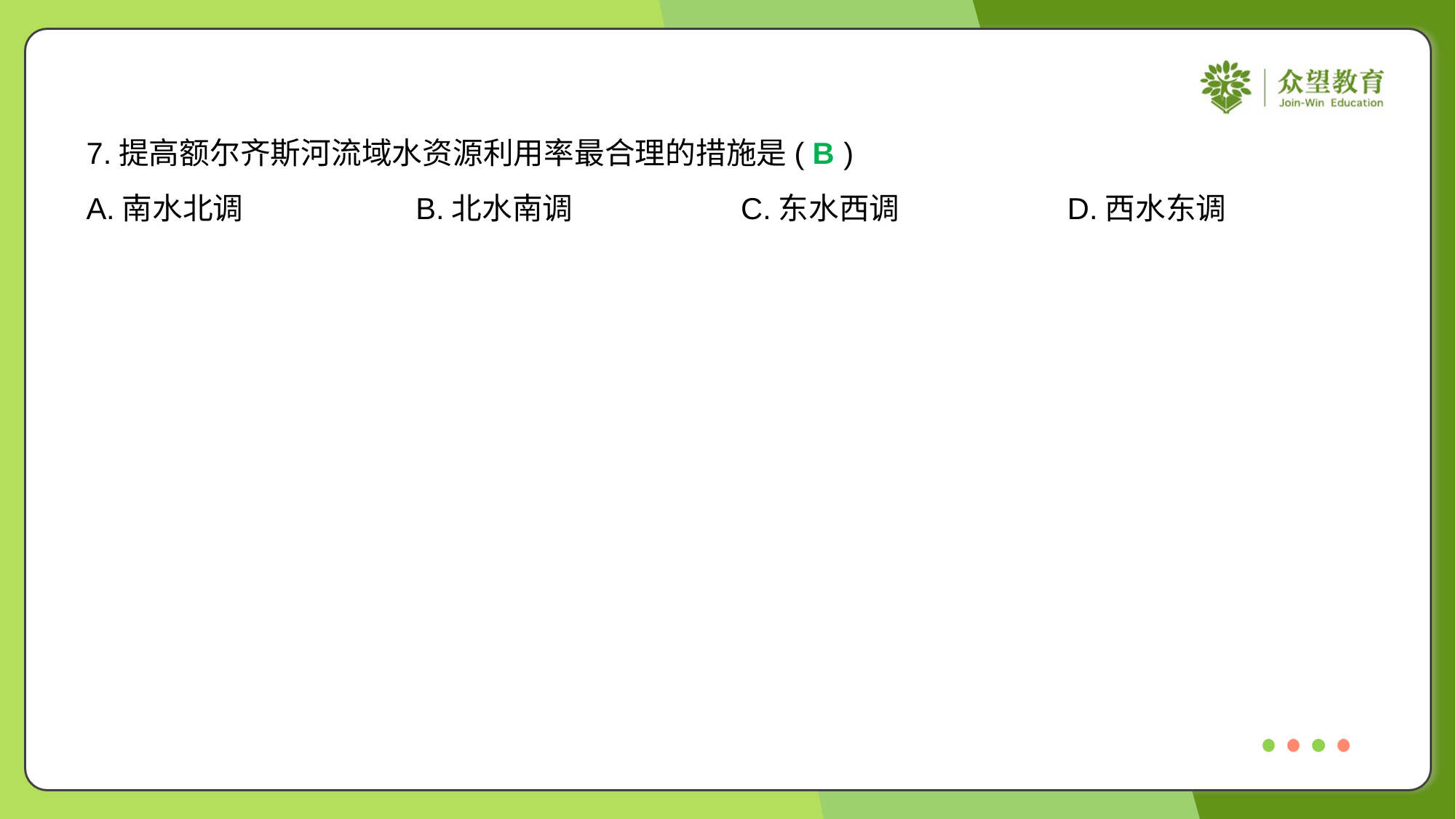

7.提高额尔齐斯河流域水资源利用率最合理的措施是(     )
B
A.南水北调	B.北水南调	C.东水西调	D.西水东调